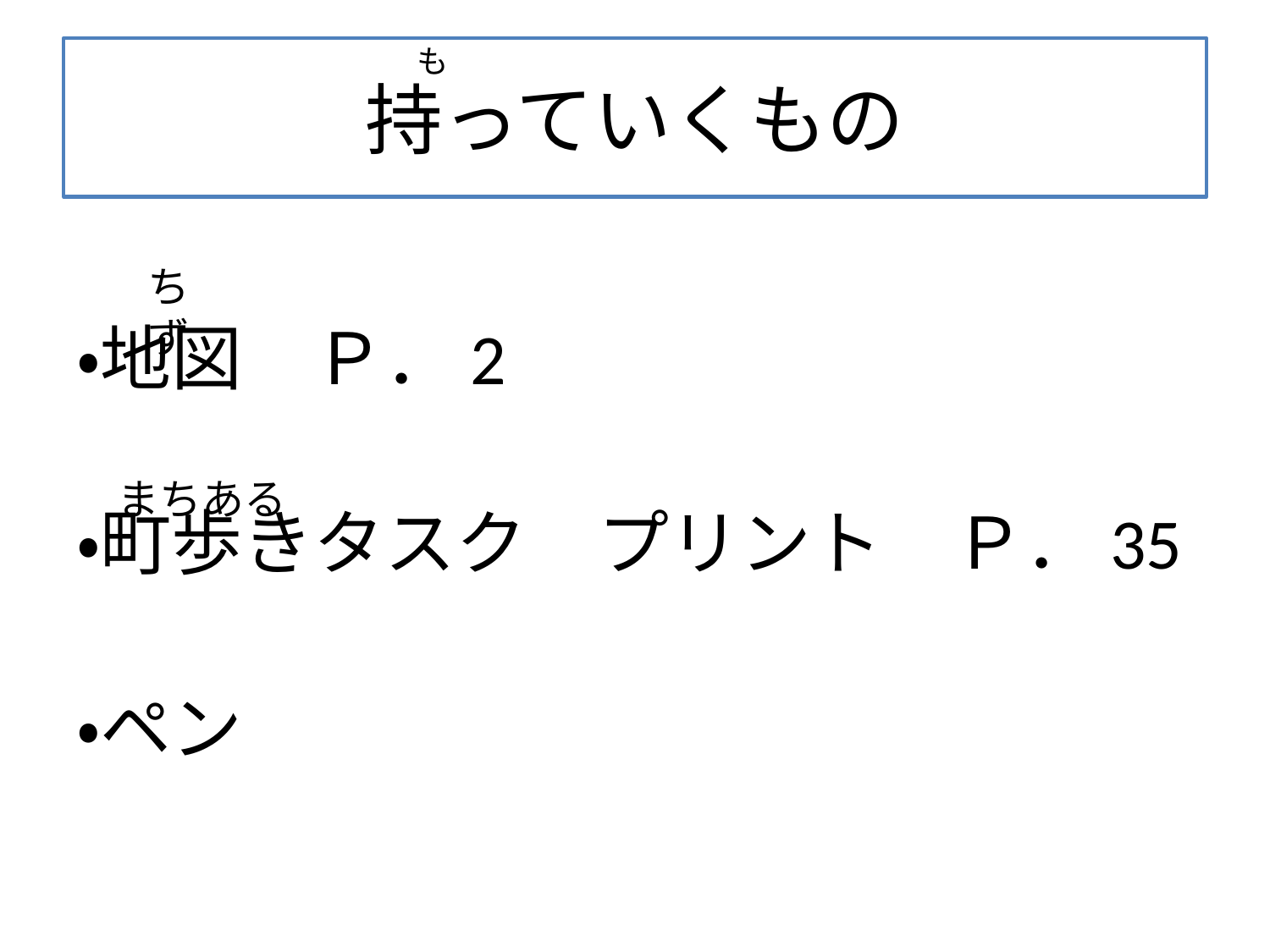

も
# 持っていくもの
・地図　Ｐ．2
・町歩きタスク　プリント　Ｐ．35
・ペン

ち　ず
まちある